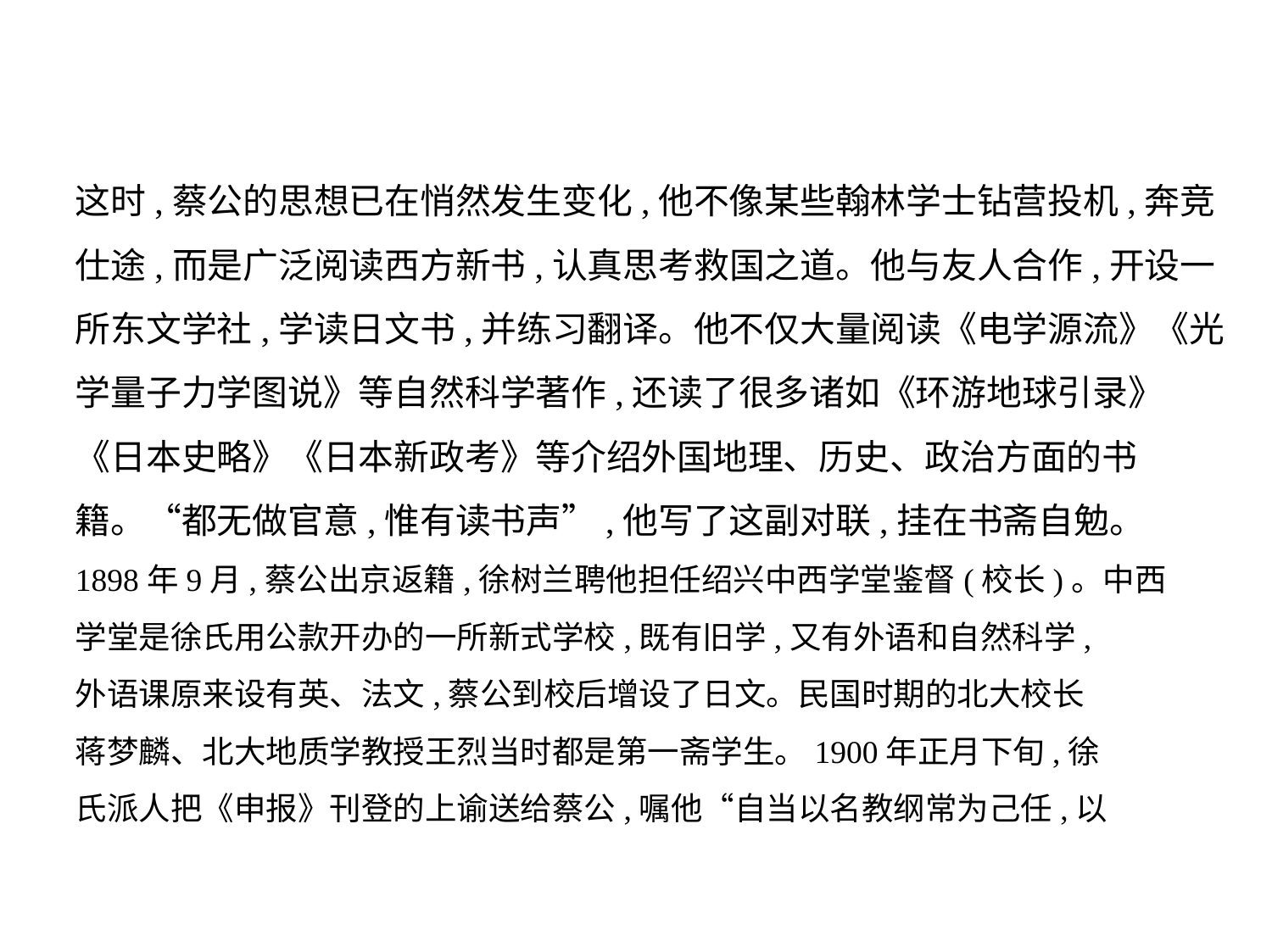

这时,蔡公的思想已在悄然发生变化,他不像某些翰林学士钻营投机,奔竞
仕途,而是广泛阅读西方新书,认真思考救国之道。他与友人合作,开设一
所东文学社,学读日文书,并练习翻译。他不仅大量阅读《电学源流》《光
学量子力学图说》等自然科学著作,还读了很多诸如《环游地球引录》
《日本史略》《日本新政考》等介绍外国地理、历史、政治方面的书
籍。“都无做官意,惟有读书声”,他写了这副对联,挂在书斋自勉。
1898年9月,蔡公出京返籍,徐树兰聘他担任绍兴中西学堂鉴督(校长)。中西
学堂是徐氏用公款开办的一所新式学校,既有旧学,又有外语和自然科学,
外语课原来设有英、法文,蔡公到校后增设了日文。民国时期的北大校长
蒋梦麟、北大地质学教授王烈当时都是第一斋学生。1900年正月下旬,徐
氏派人把《申报》刊登的上谕送给蔡公,嘱他“自当以名教纲常为己任,以